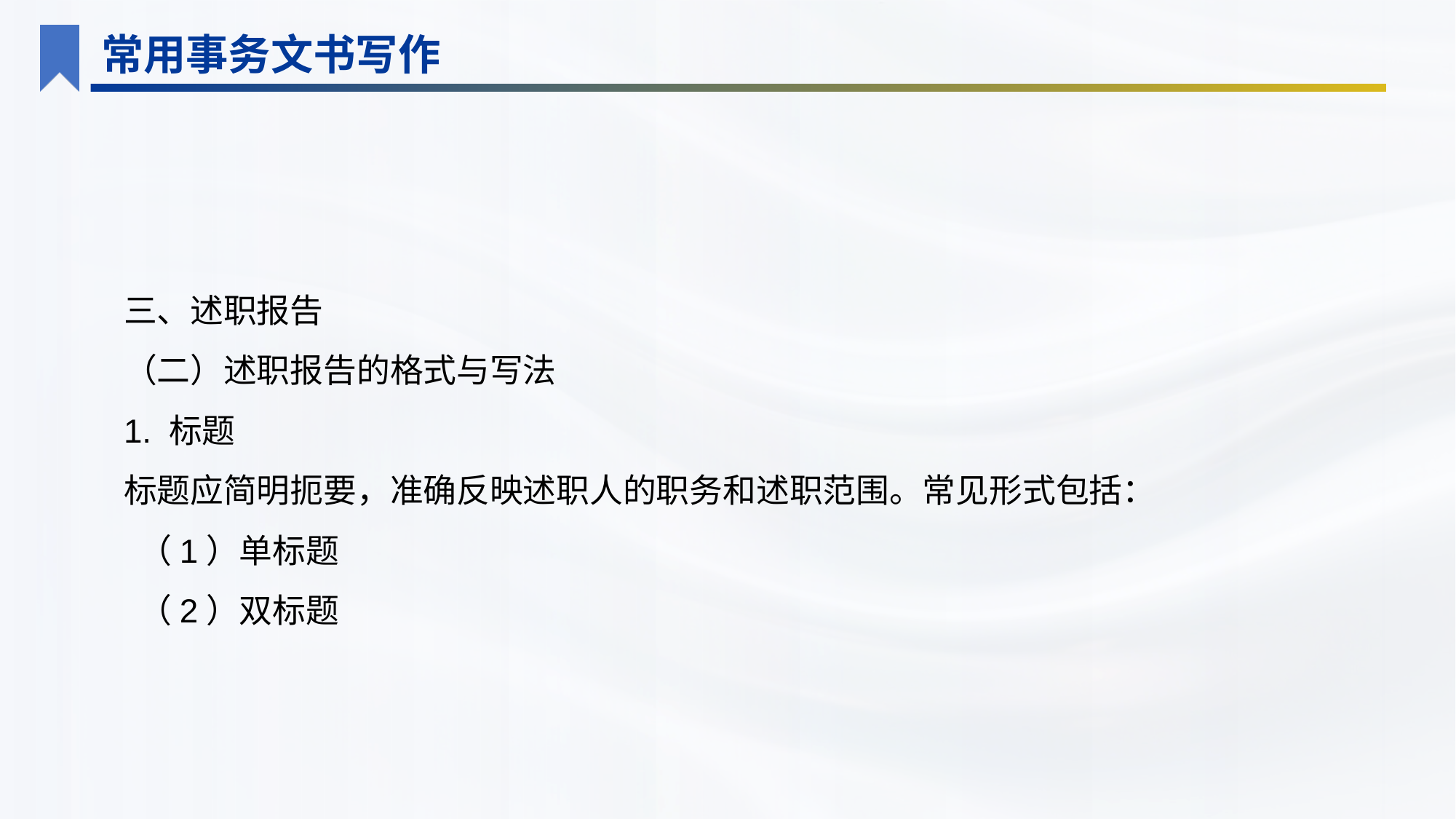

常用事务文书写作
三、述职报告
（二）述职报告的格式与写法
1. 标题
标题应简明扼要，准确反映述职人的职务和述职范围。常见形式包括：
（1）单标题
（2）双标题